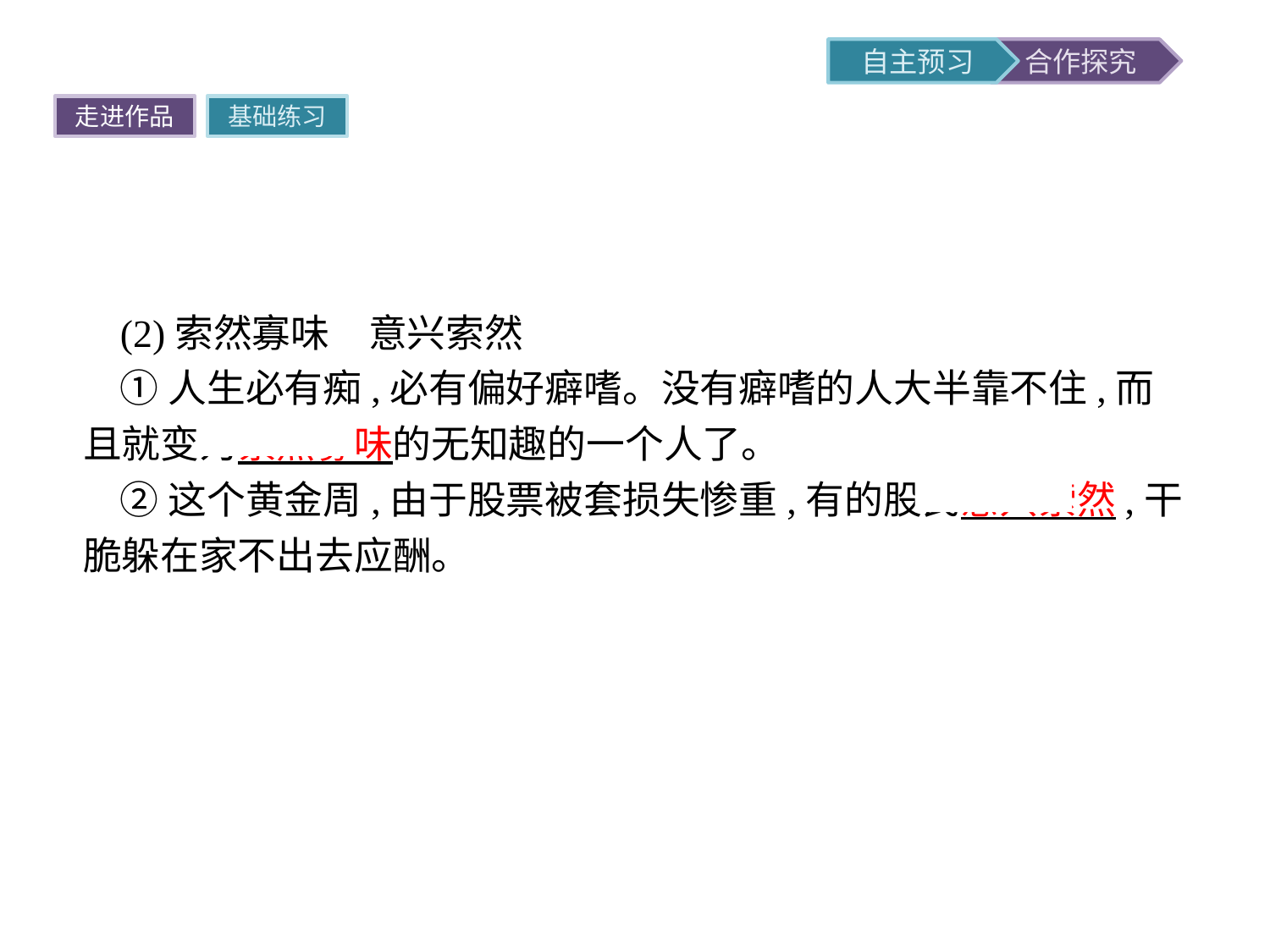

走进作品
基础练习
(2)索然寡味　意兴索然
①人生必有痴,必有偏好癖嗜。没有癖嗜的人大半靠不住,而且就变为索然寡味的无知趣的一个人了。
②这个黄金周,由于股票被套损失惨重,有的股民意兴索然,干脆躲在家不出去应酬。
提示二者都有没有意味、没有兴趣之意。“索然寡味”形容枯燥,没有趣味,多指人、物;“意兴索然”是没有兴致,多指事。